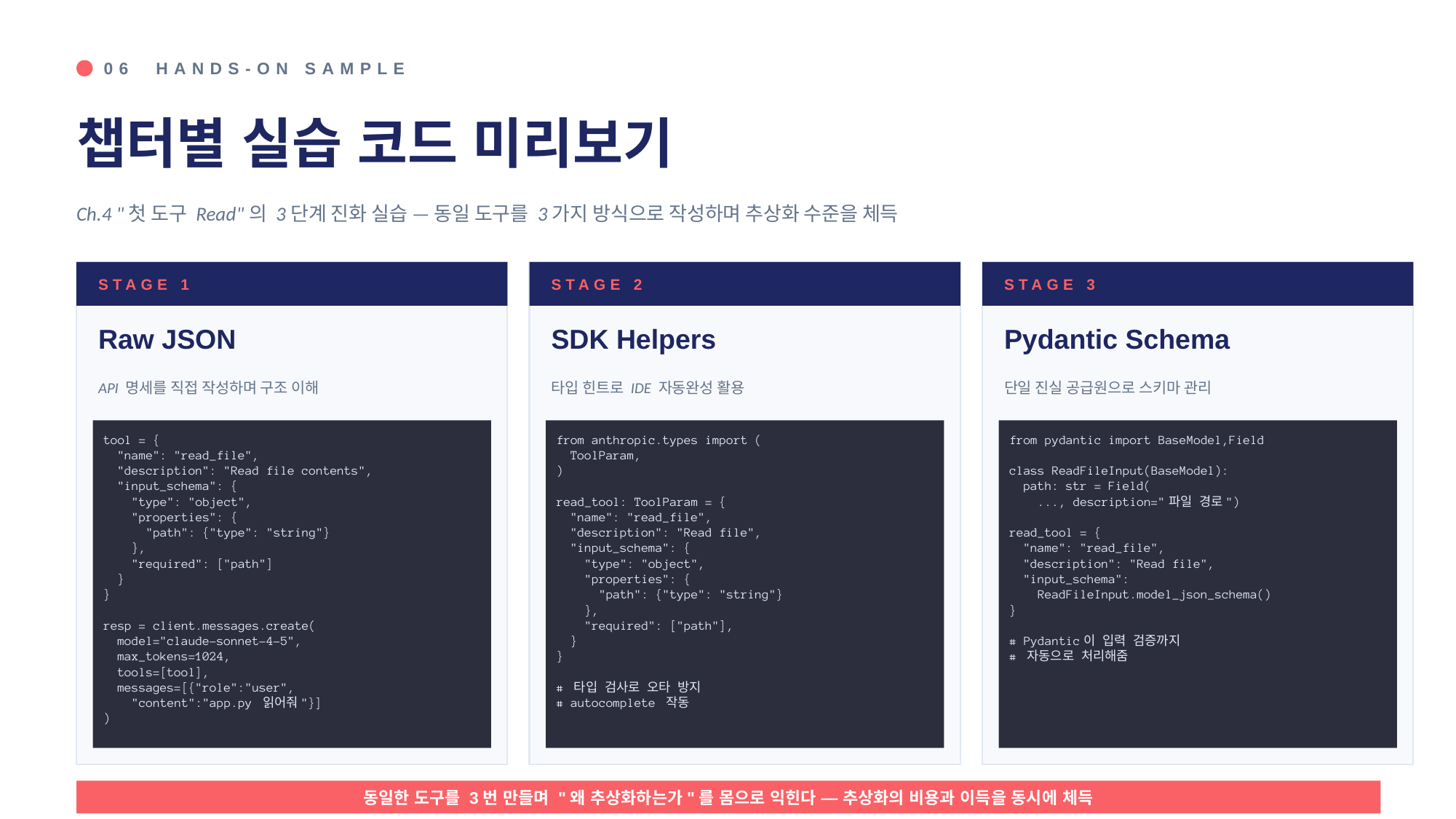

06  HANDS-ON SAMPLE

챕터별 실습 코드 미리보기
Ch.4 "첫 도구 Read"의 3단계 진화 실습 — 동일 도구를 3가지 방식으로 작성하며 추상화 수준을 체득

STAGE 1
STAGE 2
STAGE 3
Raw JSON
SDK Helpers
Pydantic Schema
API 명세를 직접 작성하며 구조 이해
타입 힌트로 IDE 자동완성 활용
단일 진실 공급원으로 스키마 관리

tool = {
  "name": "read_file",
  "description": "Read file contents",
  "input_schema": {
    "type": "object",
    "properties": {
      "path": {"type": "string"}
    },
    "required": ["path"]
  }
}

resp = client.messages.create(
  model="claude-sonnet-4-5",
  max_tokens=1024,
  tools=[tool],
  messages=[{"role":"user",
    "content":"app.py 읽어줘"}]
)
from anthropic.types import (
  ToolParam,
)

read_tool: ToolParam = {
  "name": "read_file",
  "description": "Read file",
  "input_schema": {
    "type": "object",
    "properties": {
      "path": {"type": "string"}
    },
    "required": ["path"],
  }
}

# 타입 검사로 오타 방지
# autocomplete 작동
from pydantic import BaseModel,Field

class ReadFileInput(BaseModel):
  path: str = Field(
    ..., description="파일 경로")

read_tool = {
  "name": "read_file",
  "description": "Read file",
  "input_schema":
    ReadFileInput.model_json_schema()
}

# Pydantic이 입력 검증까지
# 자동으로 처리해줌

동일한 도구를 3번 만들며 "왜 추상화하는가"를 몸으로 익힌다 — 추상화의 비용과 이득을 동시에 체득